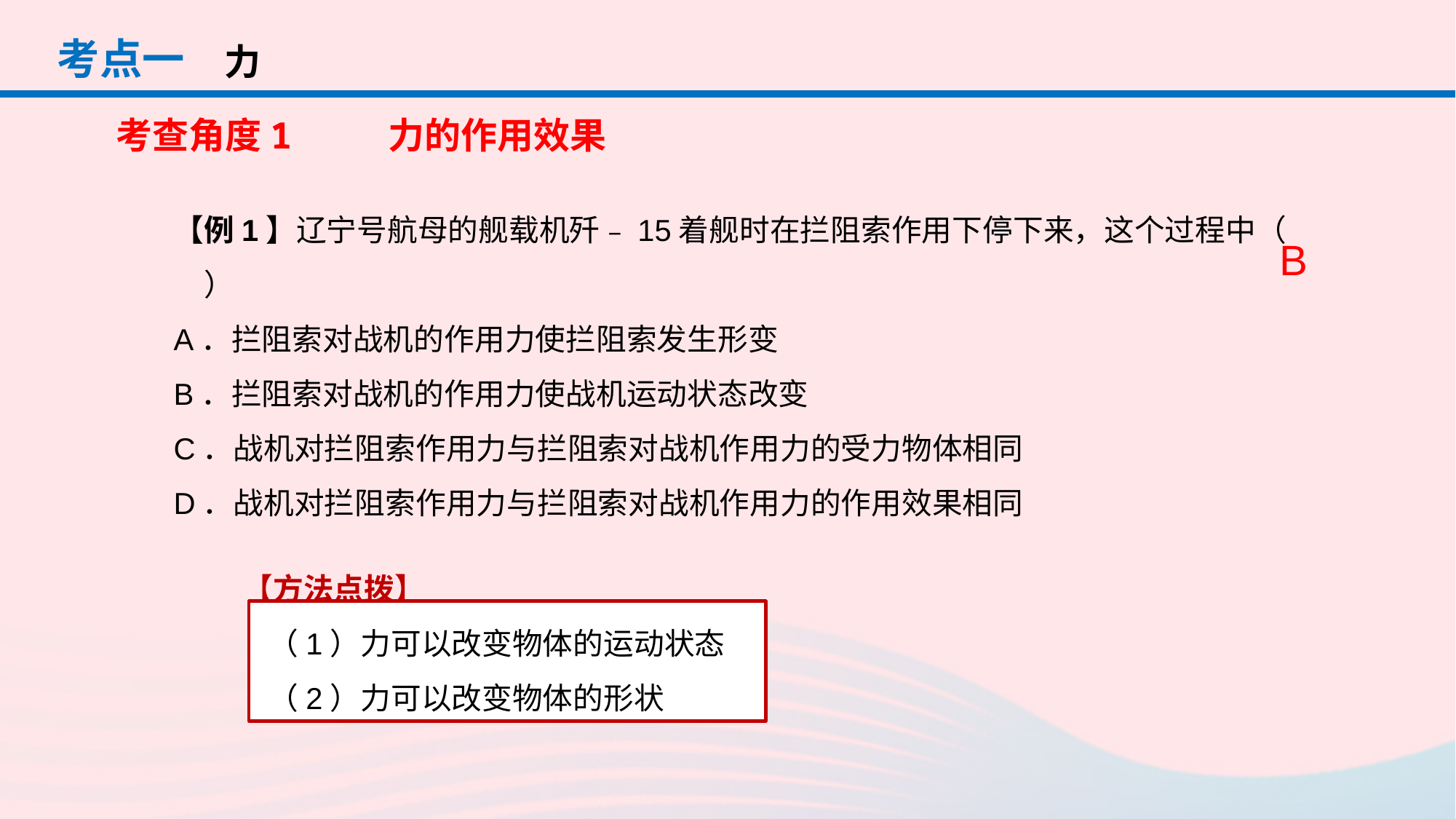

考点一
力
考查角度1    力的作用效果

【例1】辽宁号航母的舰载机歼﹣15着舰时在拦阻索作用下停下来，这个过程中（　　）
A．拦阻索对战机的作用力使拦阻索发生形变
B．拦阻索对战机的作用力使战机运动状态改变
C．战机对拦阻索作用力与拦阻索对战机作用力的受力物体相同
D．战机对拦阻索作用力与拦阻索对战机作用力的作用效果相同
B
【方法点拨】
（1）力可以改变物体的运动状态
（2）力可以改变物体的形状